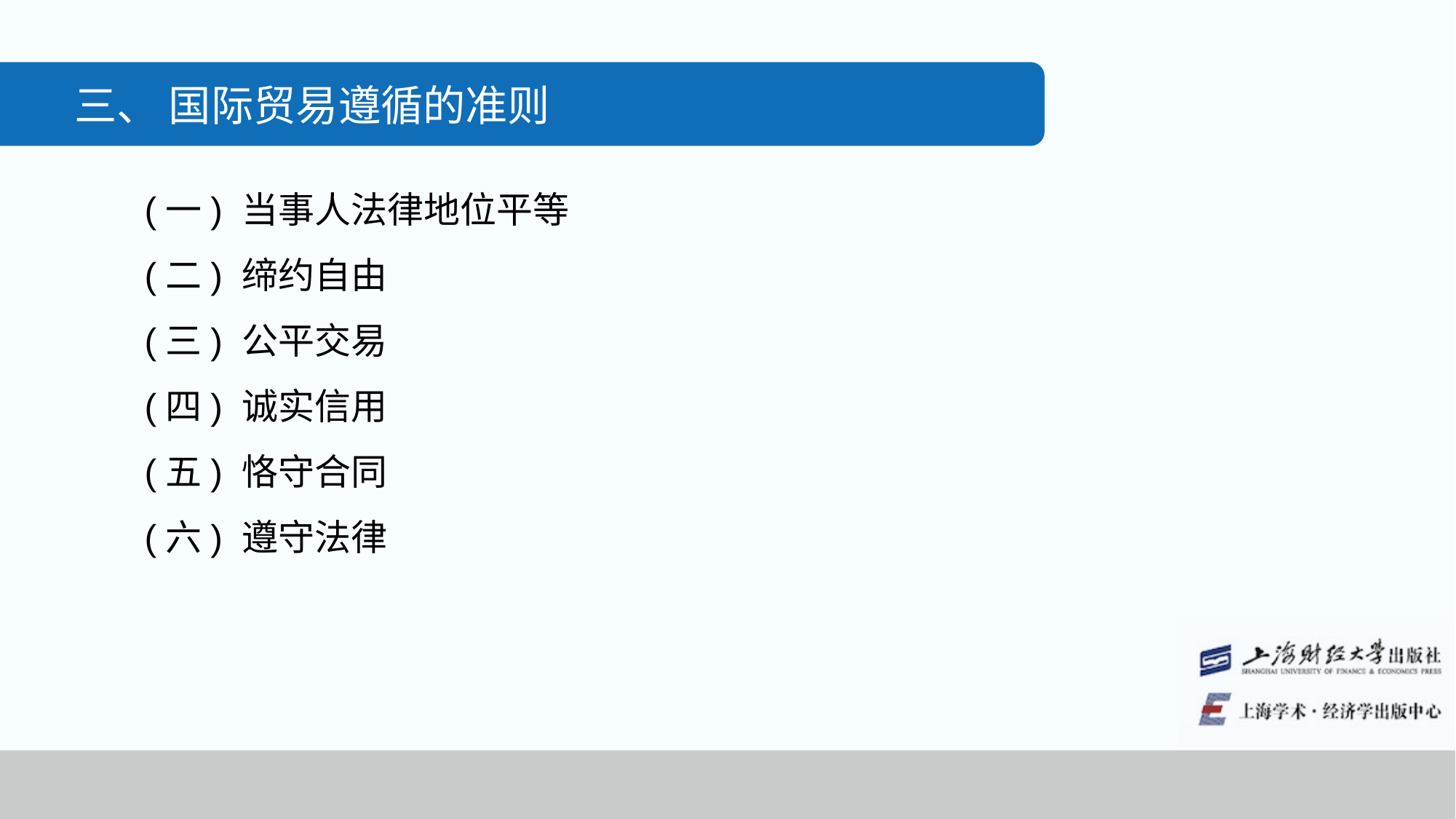

三、 国际贸易遵循的准则
(一) 当事人法律地位平等
(二) 缔约自由
(三) 公平交易
(四) 诚实信用
(五) 恪守合同
(六) 遵守法律